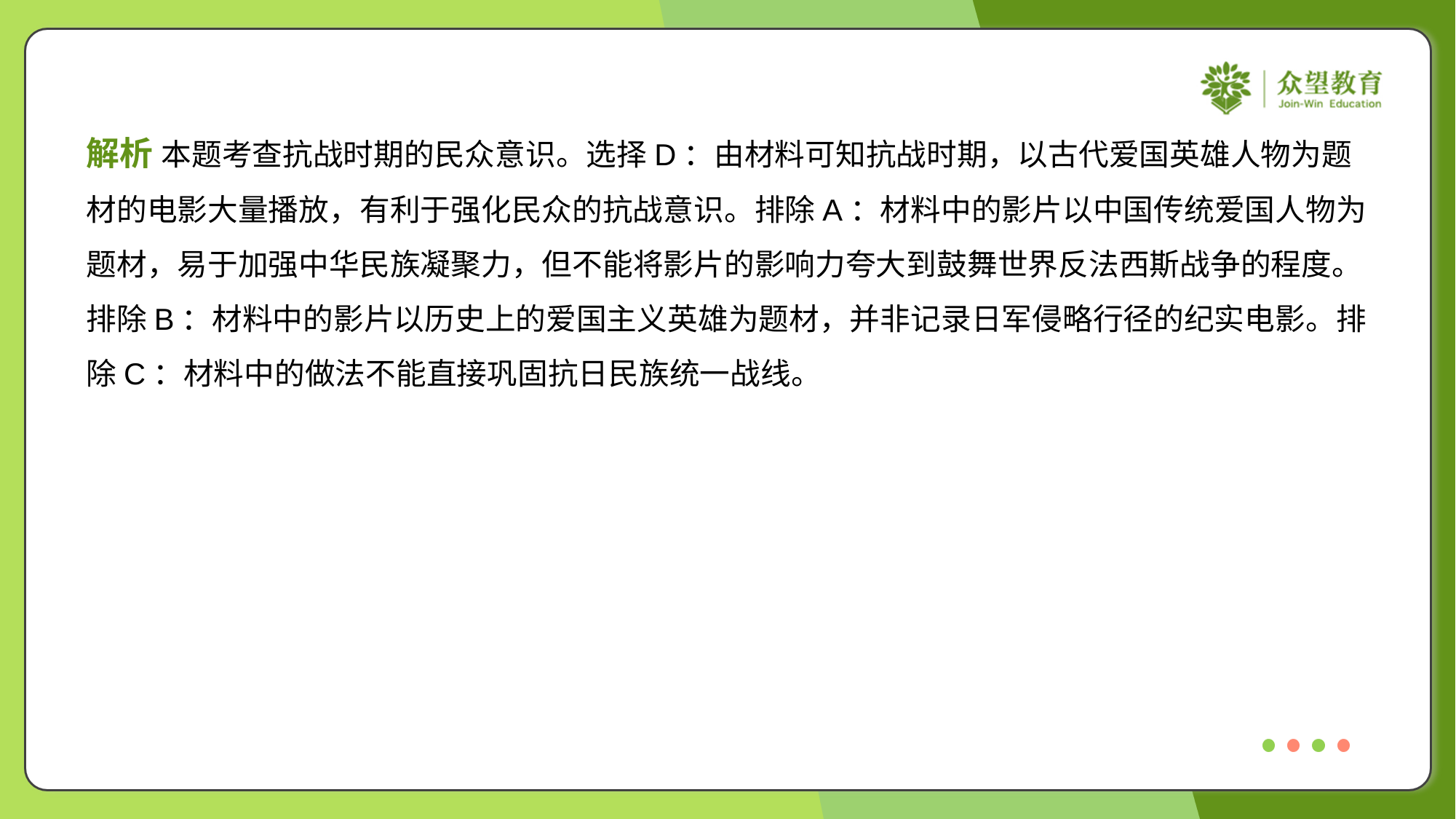

解析 本题考查抗战时期的民众意识。选择D：由材料可知抗战时期，以古代爱国英雄人物为题
材的电影大量播放，有利于强化民众的抗战意识。排除A：材料中的影片以中国传统爱国人物为
题材，易于加强中华民族凝聚力，但不能将影片的影响力夸大到鼓舞世界反法西斯战争的程度。
排除B：材料中的影片以历史上的爱国主义英雄为题材，并非记录日军侵略行径的纪实电影。排
除C：材料中的做法不能直接巩固抗日民族统一战线。